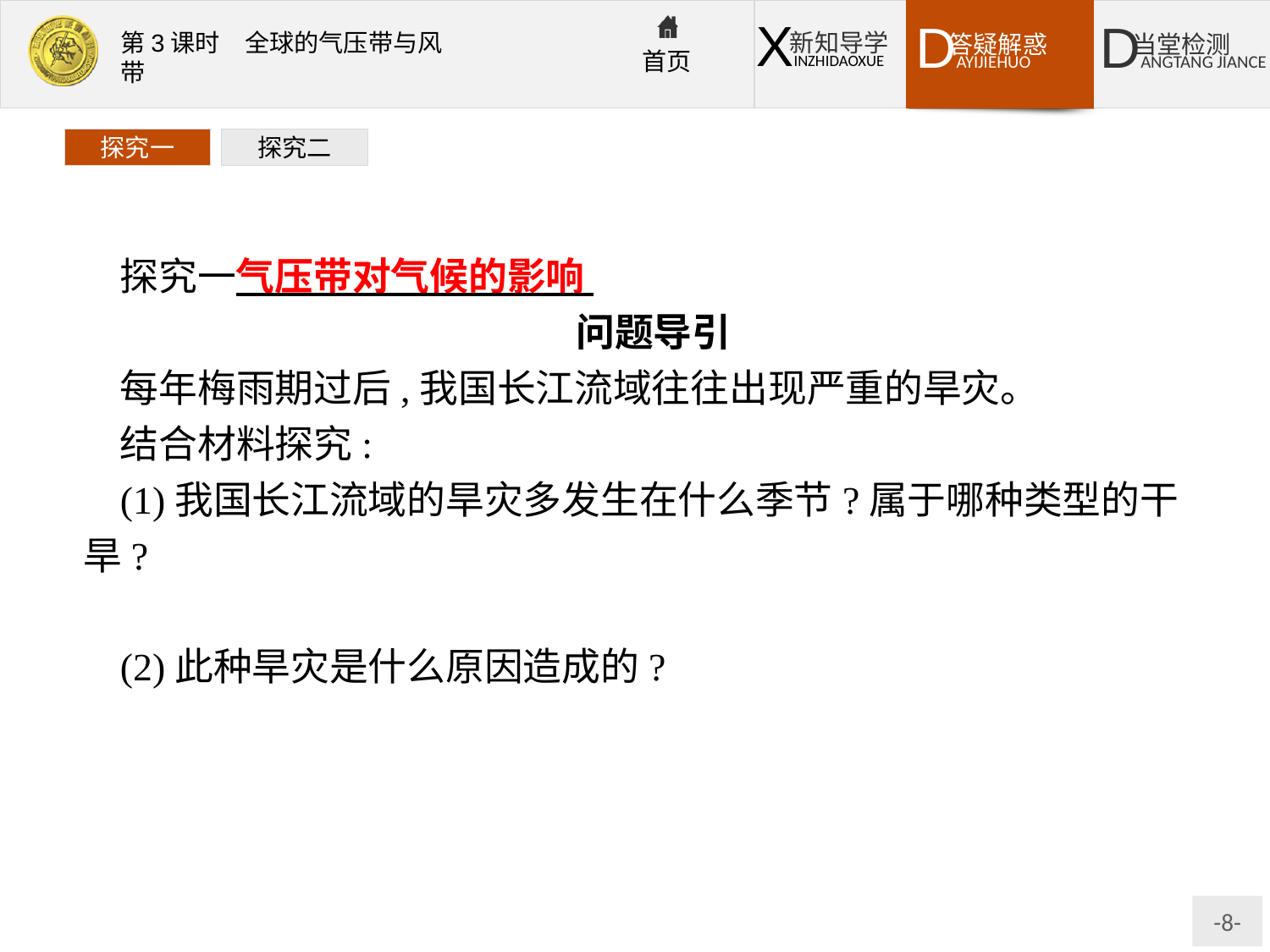

探究一
探究二
探究一气压带对气候的影响
问题导引
每年梅雨期过后,我国长江流域往往出现严重的旱灾。
结合材料探究:
(1)我国长江流域的旱灾多发生在什么季节?属于哪种类型的干旱?
提示:夏季。伏旱。
(2)此种旱灾是什么原因造成的?
提示:受副热带高气压带控制,气流下沉,炎热干燥。